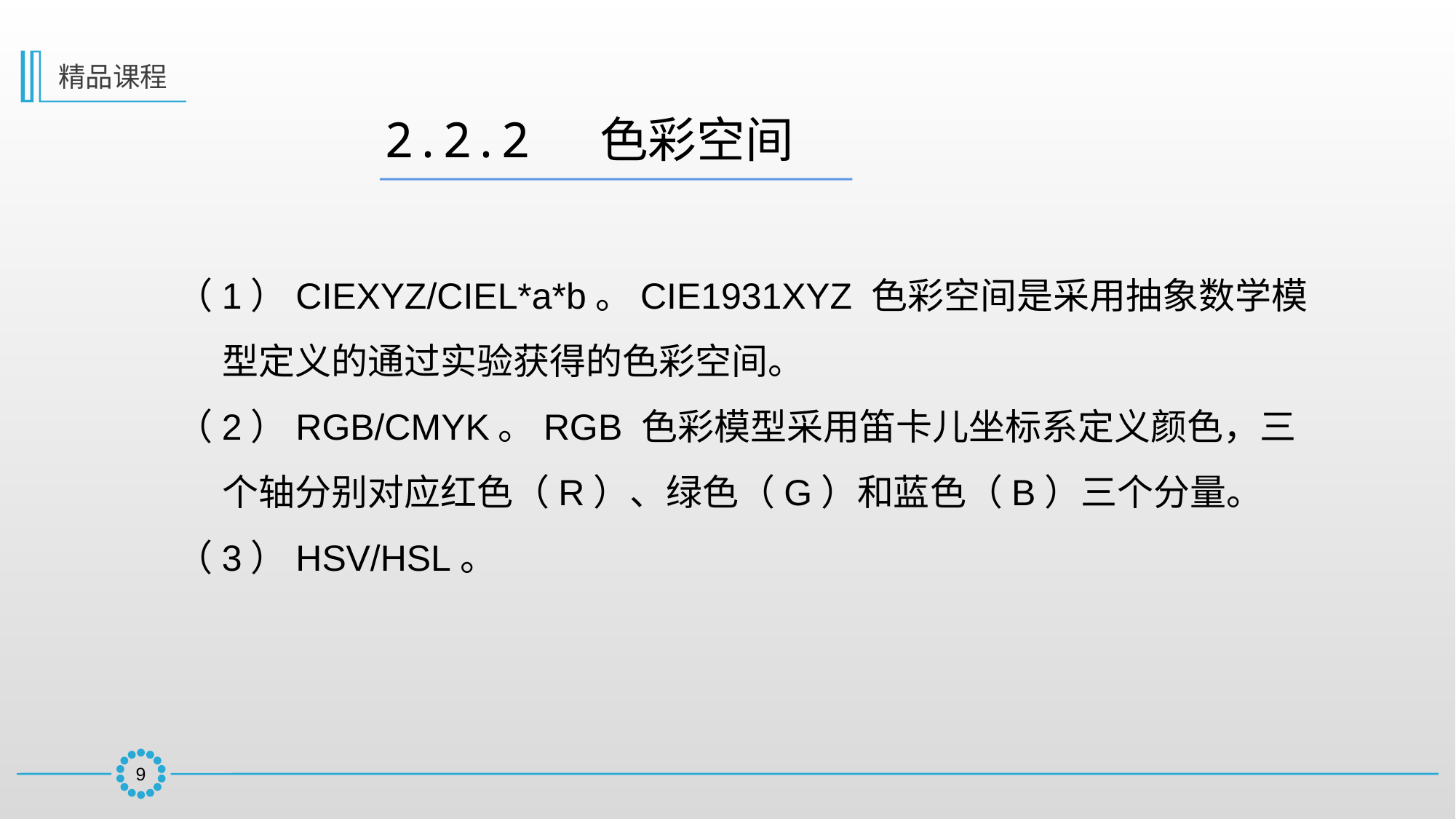

精品课程
2.2.2  色彩空间

（1）CIEXYZ/CIEL*a*b。CIE1931XYZ 色彩空间是采用抽象数学模型定义的通过实验获得的色彩空间。
（2）RGB/CMYK。RGB 色彩模型采用笛卡儿坐标系定义颜色，三个轴分别对应红色（R）、绿色（G）和蓝色（B）三个分量。
（3）HSV/HSL。

9